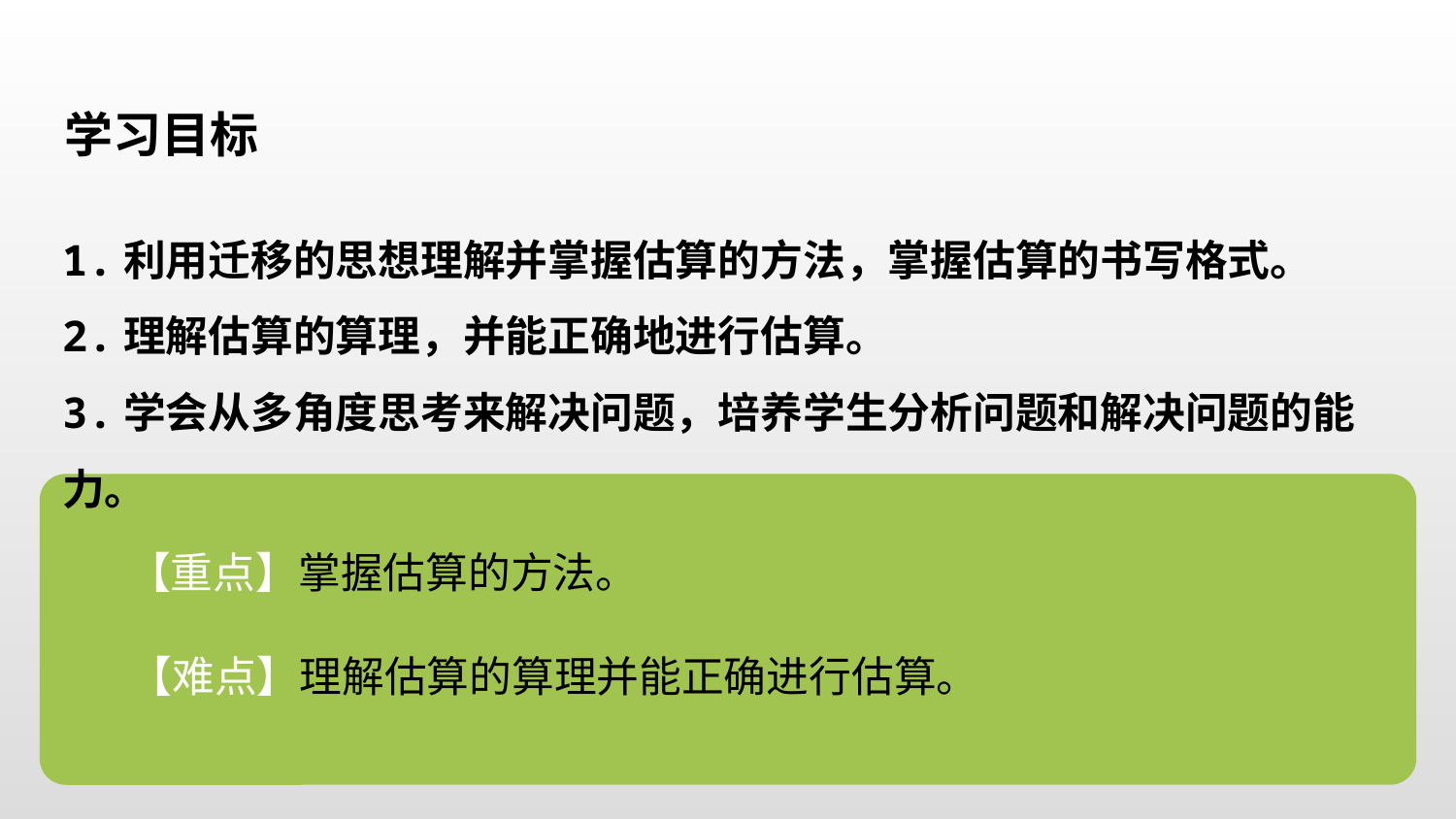

学习目标
1.利用迁移的思想理解并掌握估算的方法，掌握估算的书写格式。
2.理解估算的算理，并能正确地进行估算。
3.学会从多角度思考来解决问题，培养学生分析问题和解决问题的能力。

【重点】掌握估算的方法。
【难点】理解估算的算理并能正确进行估算。